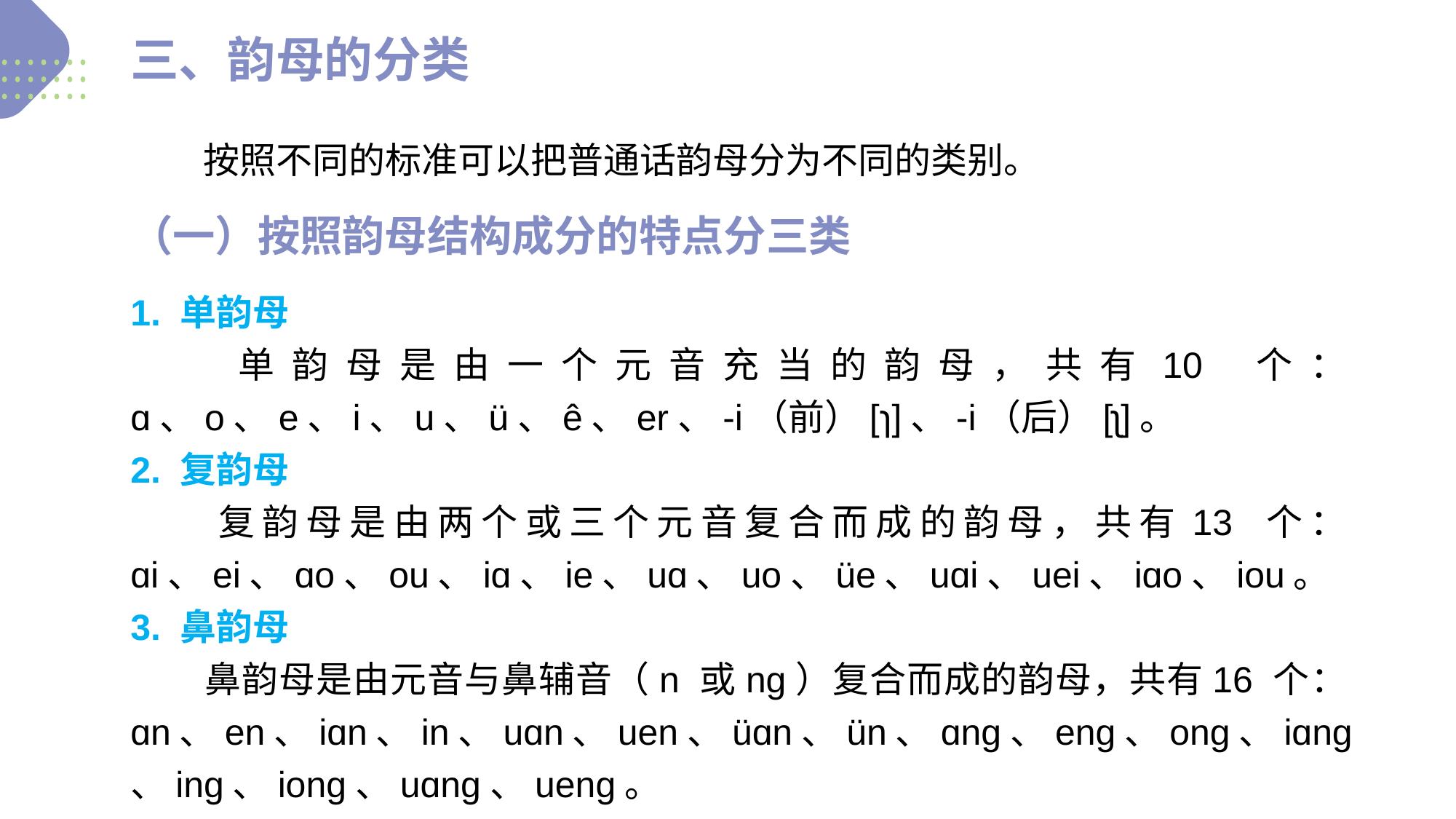

三、韵母的分类

　　按照不同的标准可以把普通话韵母分为不同的类别。
（一）按照韵母结构成分的特点分三类
1. 单韵母
　　单韵母是由一个元音充当的韵母，共有10 个：ɑ、o、e、i、u、ü、ê、er、-i（前）[ɿ]、-i（后）[ʅ]。
2. 复韵母
　　复韵母是由两个或三个元音复合而成的韵母，共有13 个：ɑi、ei、ɑo、ou、iɑ、ie、uɑ、uo、üe、uɑi、uei、iɑo、iou。
3. 鼻韵母
　　鼻韵母是由元音与鼻辅音（n 或nɡ）复合而成的韵母，共有16 个：ɑn、en、iɑn、in、uɑn、uen、üɑn、ün、ɑnɡ、enɡ、onɡ、iɑnɡ、inɡ、ionɡ、uɑnɡ、uenɡ。